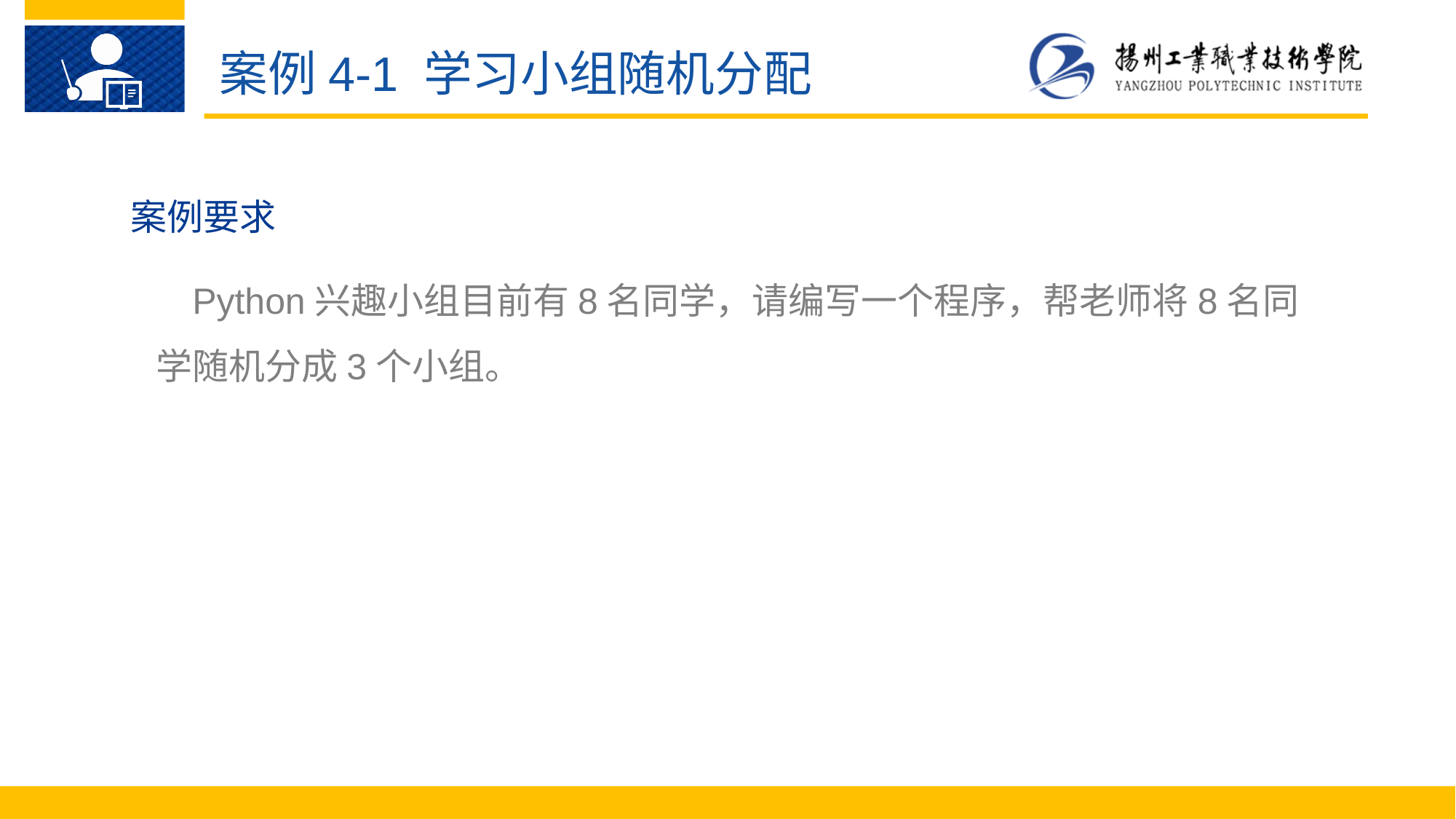

案例4-1 学习小组随机分配
案例要求
Python兴趣小组目前有8名同学，请编写一个程序，帮老师将8名同学随机分成3个小组。